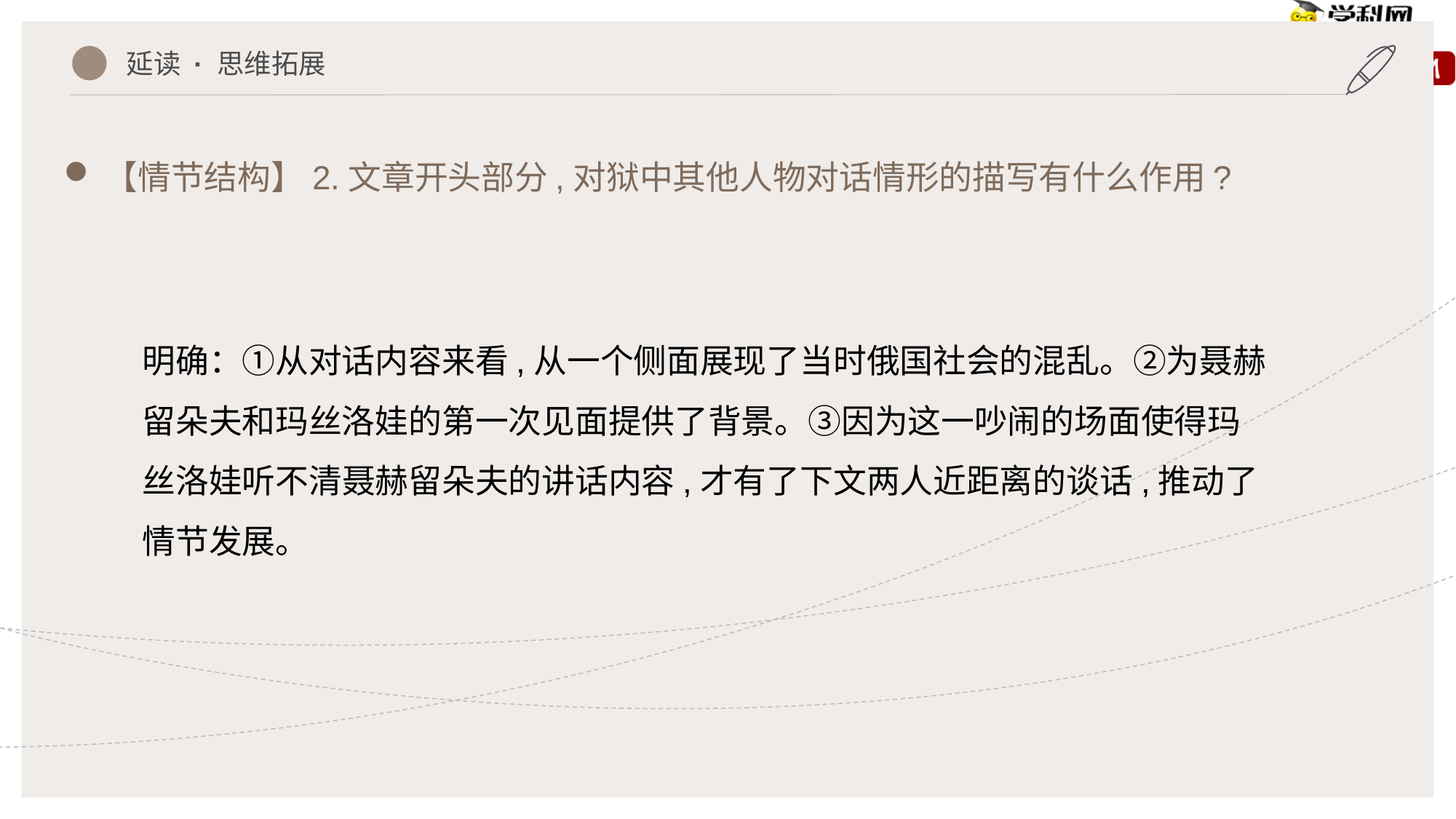

延读 · 思维拓展

【情节结构】2.文章开头部分,对狱中其他人物对话情形的描写有什么作用?

明确：①从对话内容来看,从一个侧面展现了当时俄国社会的混乱。②为聂赫留朵夫和玛丝洛娃的第一次见面提供了背景。③因为这一吵闹的场面使得玛丝洛娃听不清聂赫留朵夫的讲话内容,才有了下文两人近距离的谈话,推动了情节发展。